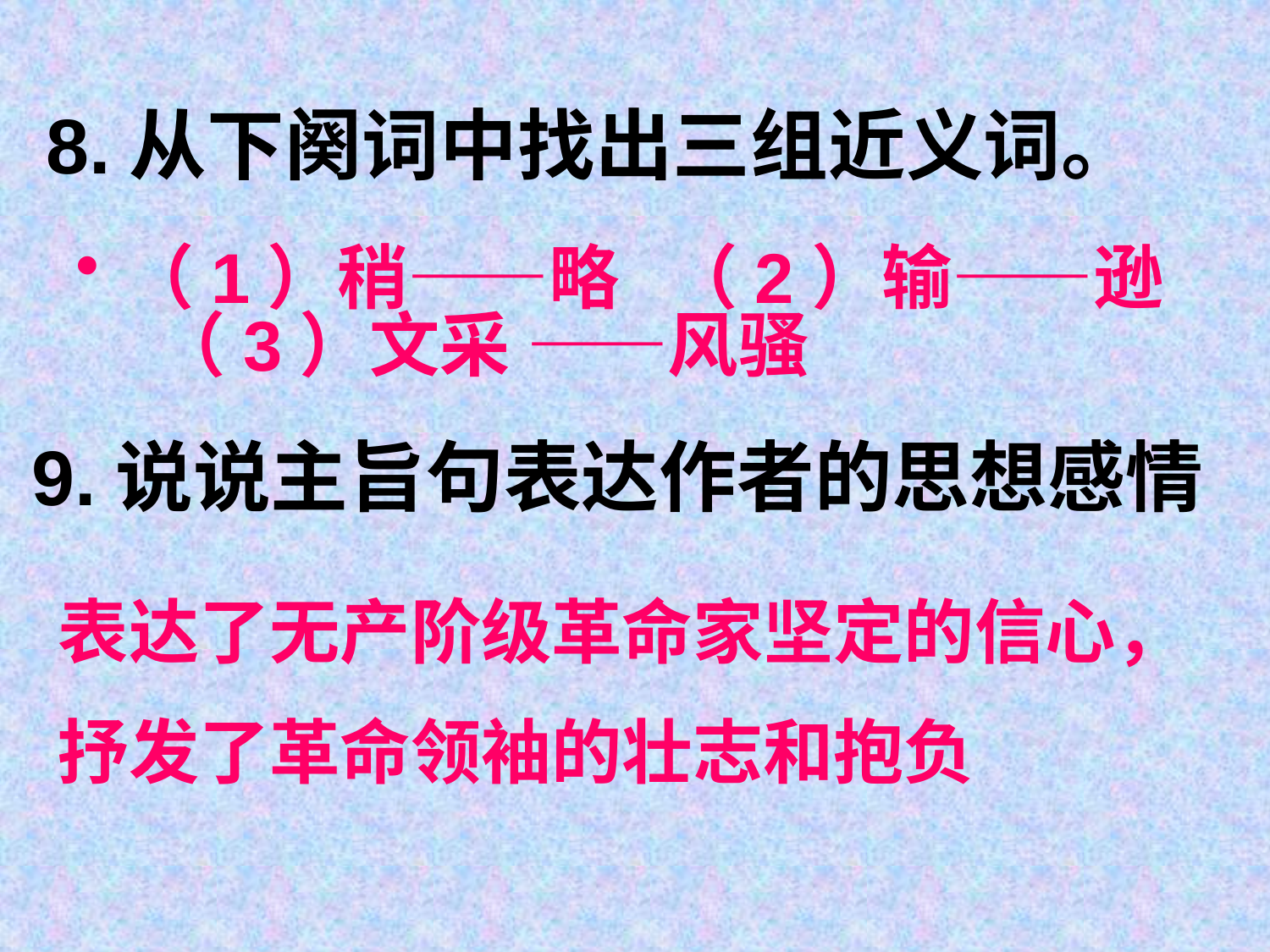

# 8.从下阕词中找出三组近义词。
（1）稍――略   （2）输――逊    （3）文采 ――风骚
9.说说主旨句表达作者的思想感情
表达了无产阶级革命家坚定的信心，
抒发了革命领袖的壮志和抱负